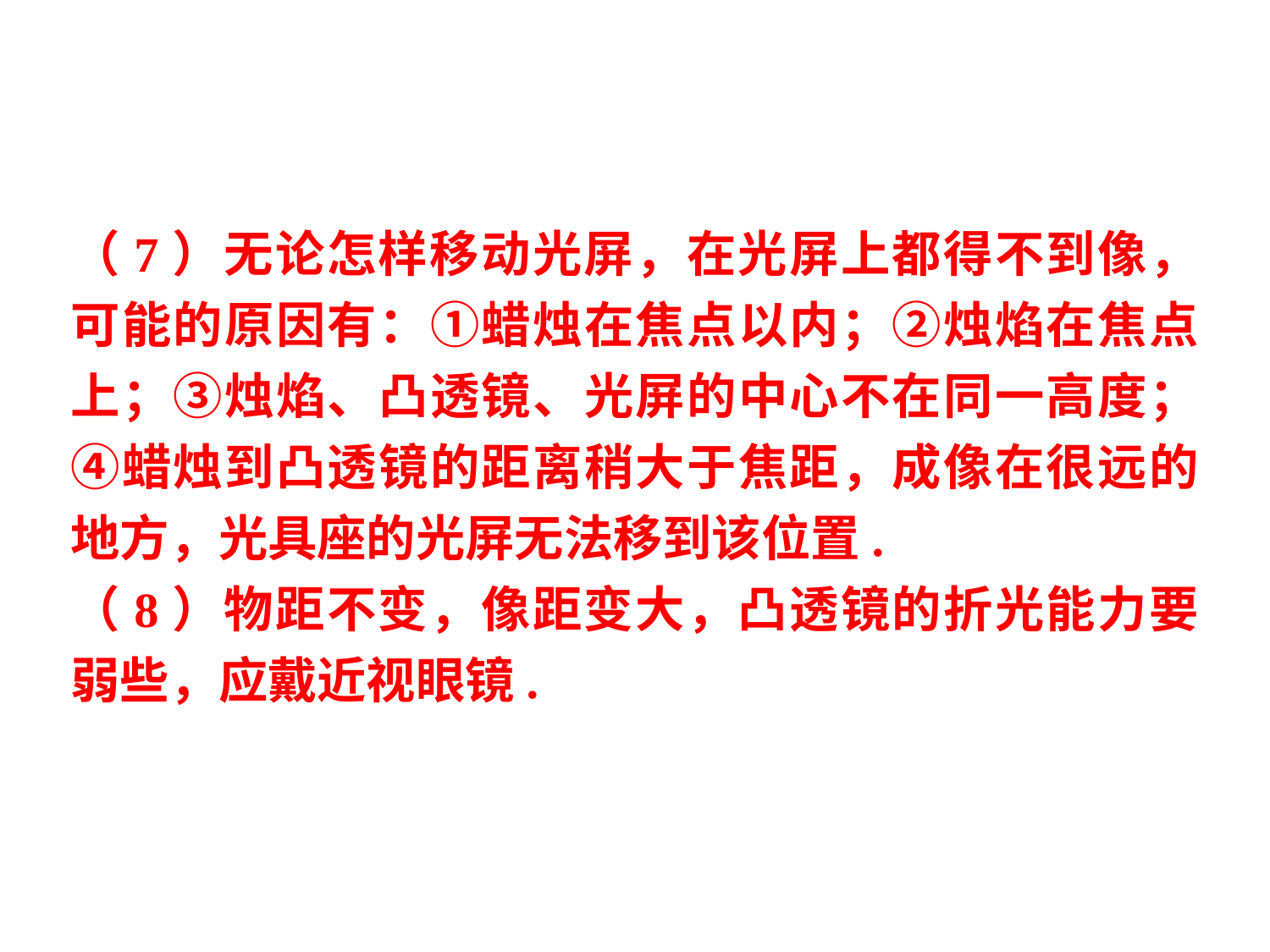

（7）无论怎样移动光屏，在光屏上都得不到像，可能的原因有：①蜡烛在焦点以内；②烛焰在焦点上；③烛焰、凸透镜、光屏的中心不在同一高度；④蜡烛到凸透镜的距离稍大于焦距，成像在很远的地方，光具座的光屏无法移到该位置.
（8）物距不变，像距变大，凸透镜的折光能力要弱些，应戴近视眼镜.